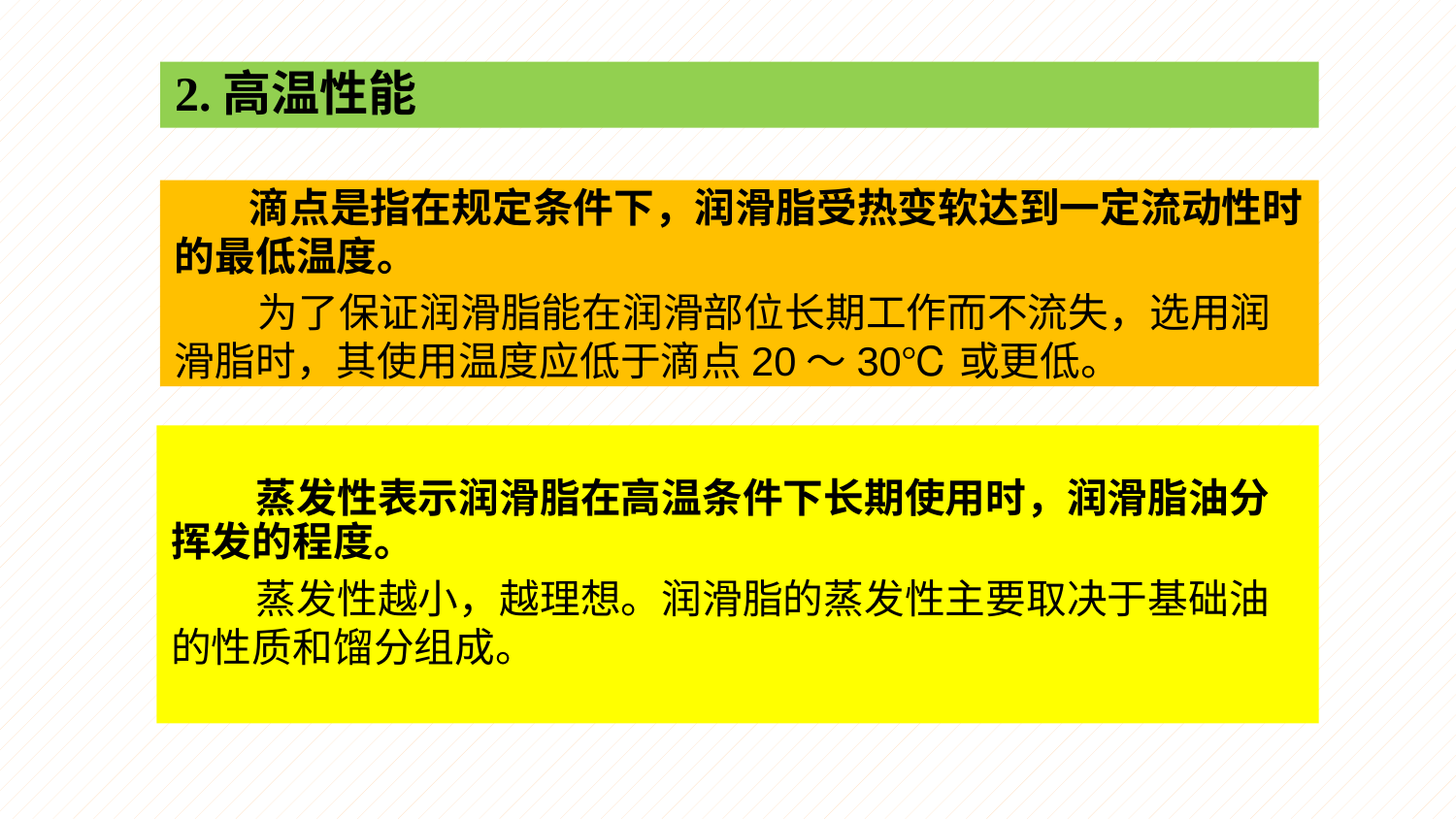

2.高温性能

        滴点是指在规定条件下，润滑脂受热变软达到一定流动性时的最低温度。
        为了保证润滑脂能在润滑部位长期工作而不流失，选用润滑脂时，其使用温度应低于滴点20～30℃或更低。
蒸发性表示润滑脂在高温条件下长期使用时，润滑脂油分挥发的程度。
蒸发性越小，越理想。润滑脂的蒸发性主要取决于基础油的性质和馏分组成。